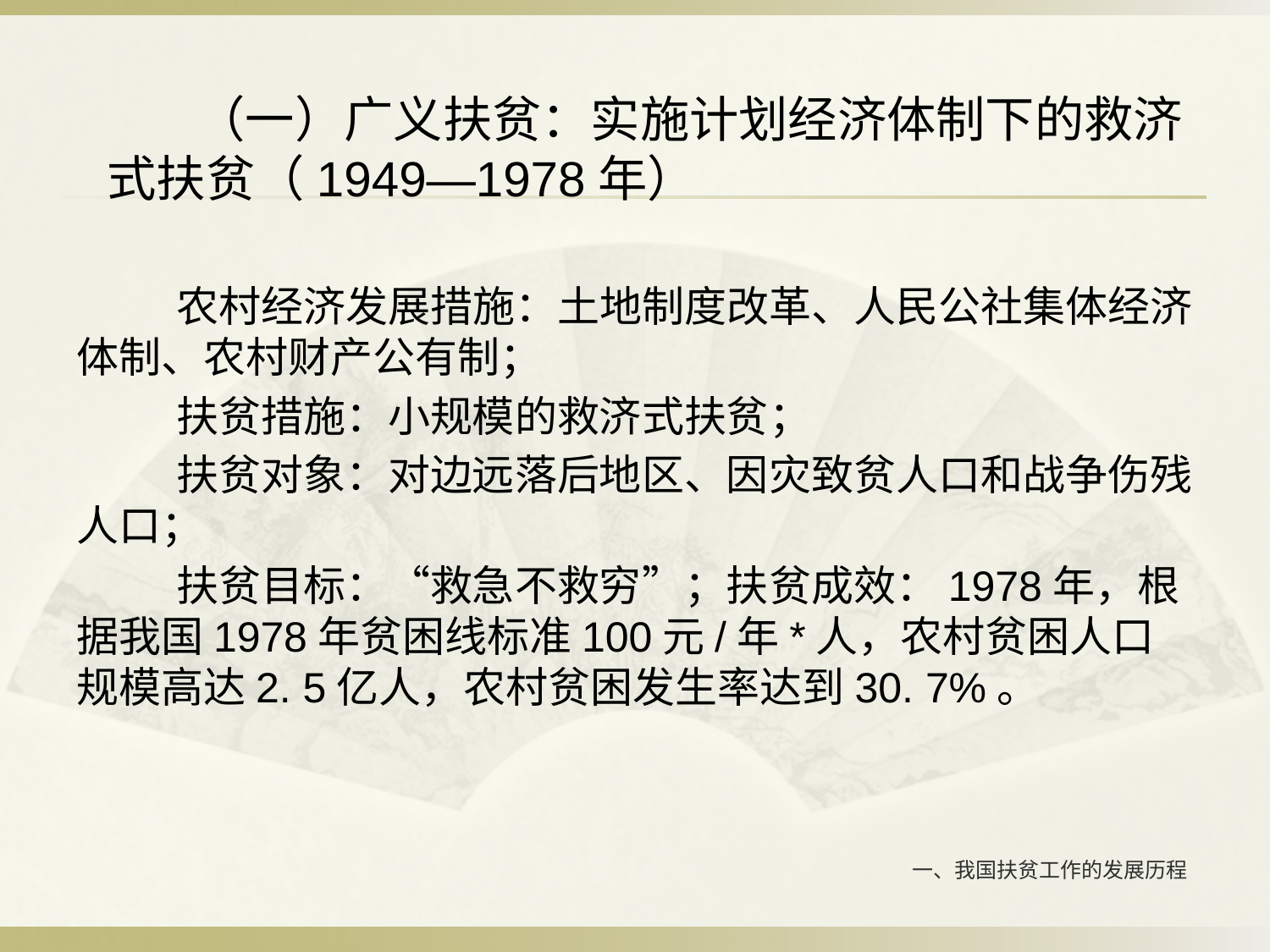

（一）广义扶贫：实施计划经济体制下的救济式扶贫（1949—1978年）

农村经济发展措施：土地制度改革、人民公社集体经济体制、农村财产公有制；
扶贫措施：小规模的救济式扶贫；
扶贫对象：对边远落后地区、因灾致贫人口和战争伤残人口；
扶贫目标：“救急不救穷”；扶贫成效：1978年，根据我国1978年贫困线标准100元/年*人，农村贫困人口规模高达2. 5亿人，农村贫困发生率达到30. 7%。

# 一、我国扶贫工作的发展历程